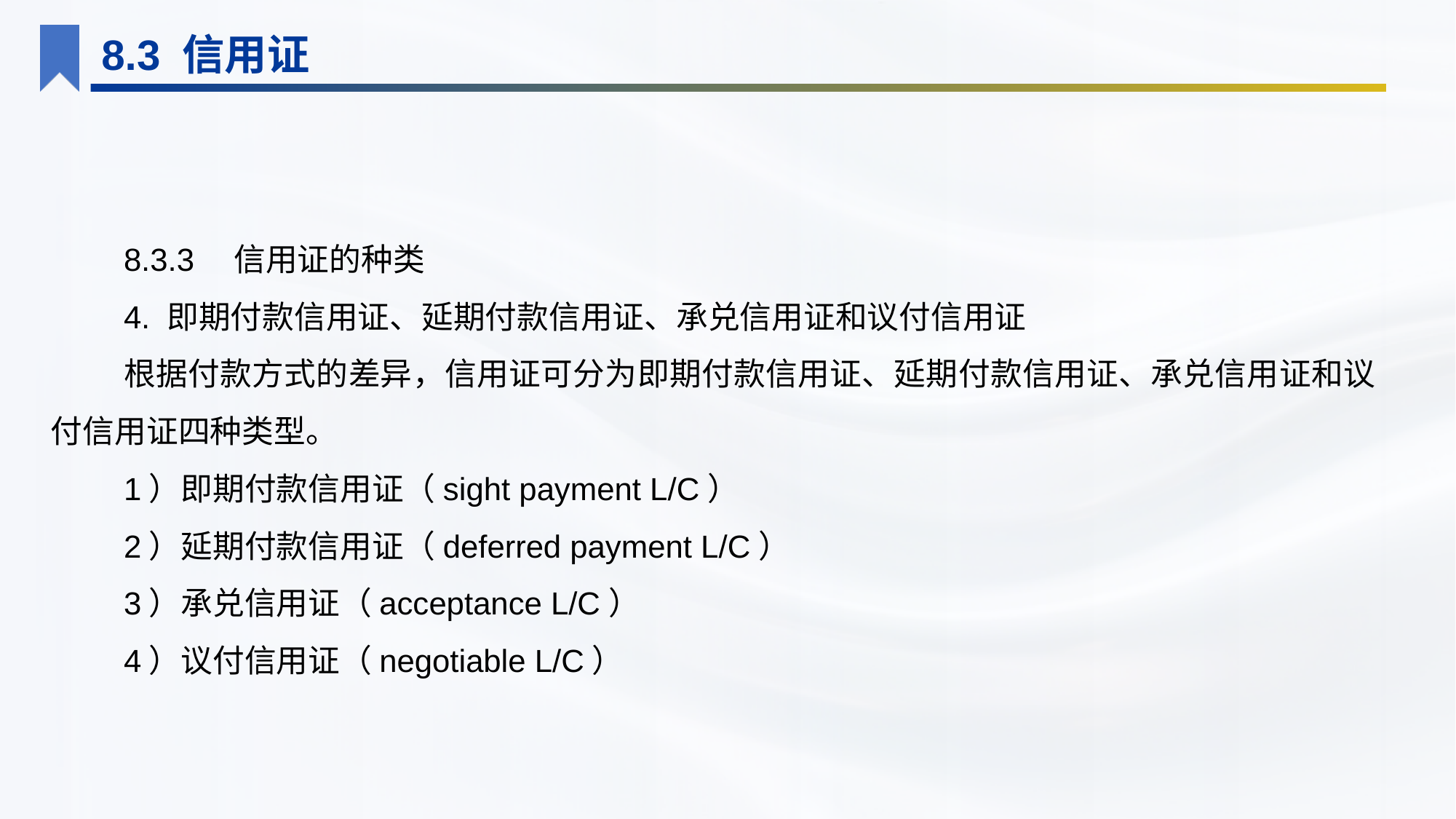

8.3 信用证
8.3.3　信用证的种类
4. 即期付款信用证、延期付款信用证、承兑信用证和议付信用证
根据付款方式的差异，信用证可分为即期付款信用证、延期付款信用证、承兑信用证和议付信用证四种类型。
1）即期付款信用证（sight payment L/C）
2）延期付款信用证（deferred payment L/C）
3）承兑信用证（acceptance L/C）
4）议付信用证（negotiable L/C）